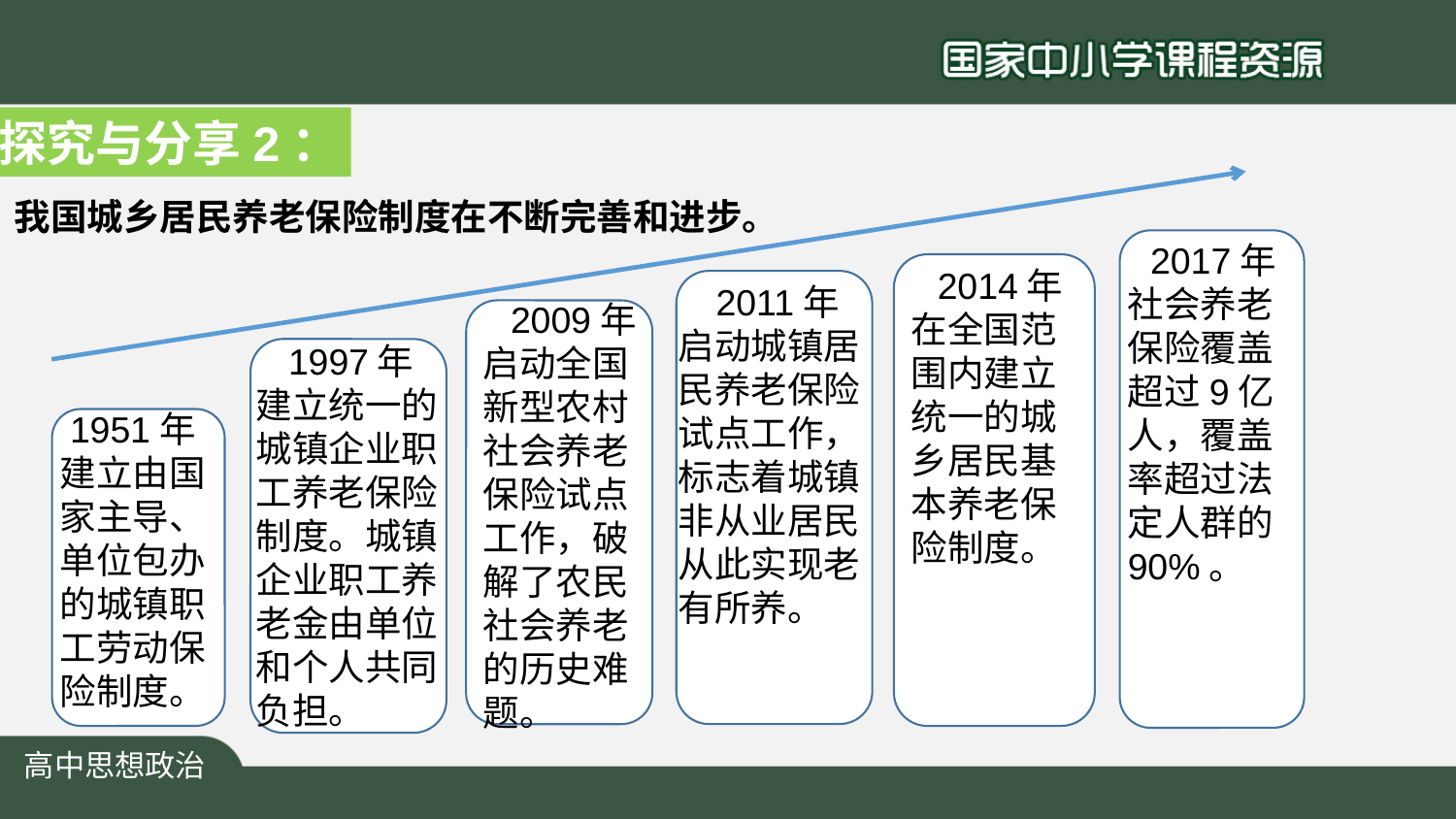

探究与分享2：
我国城乡居民养老保险制度在不断完善和进步。
2009年
启动全国新型农村社会养老保险试点工作，破解了农民社会养老的历史难题。

2017年
社会养老保险覆盖超过9亿人，覆盖率超过法定人群的90%。

2014年
在全国范围内建立统一的城乡居民基本养老保险制度。

2011年
启动城镇居民养老保险试点工作，标志着城镇非从业居民从此实现老有所养。
1997年
建立统一的城镇企业职工养老保险制度。城镇企业职工养老金由单位和个人共同负担。

1951年
建立由国家主导、单位包办的城镇职工劳动保险制度。